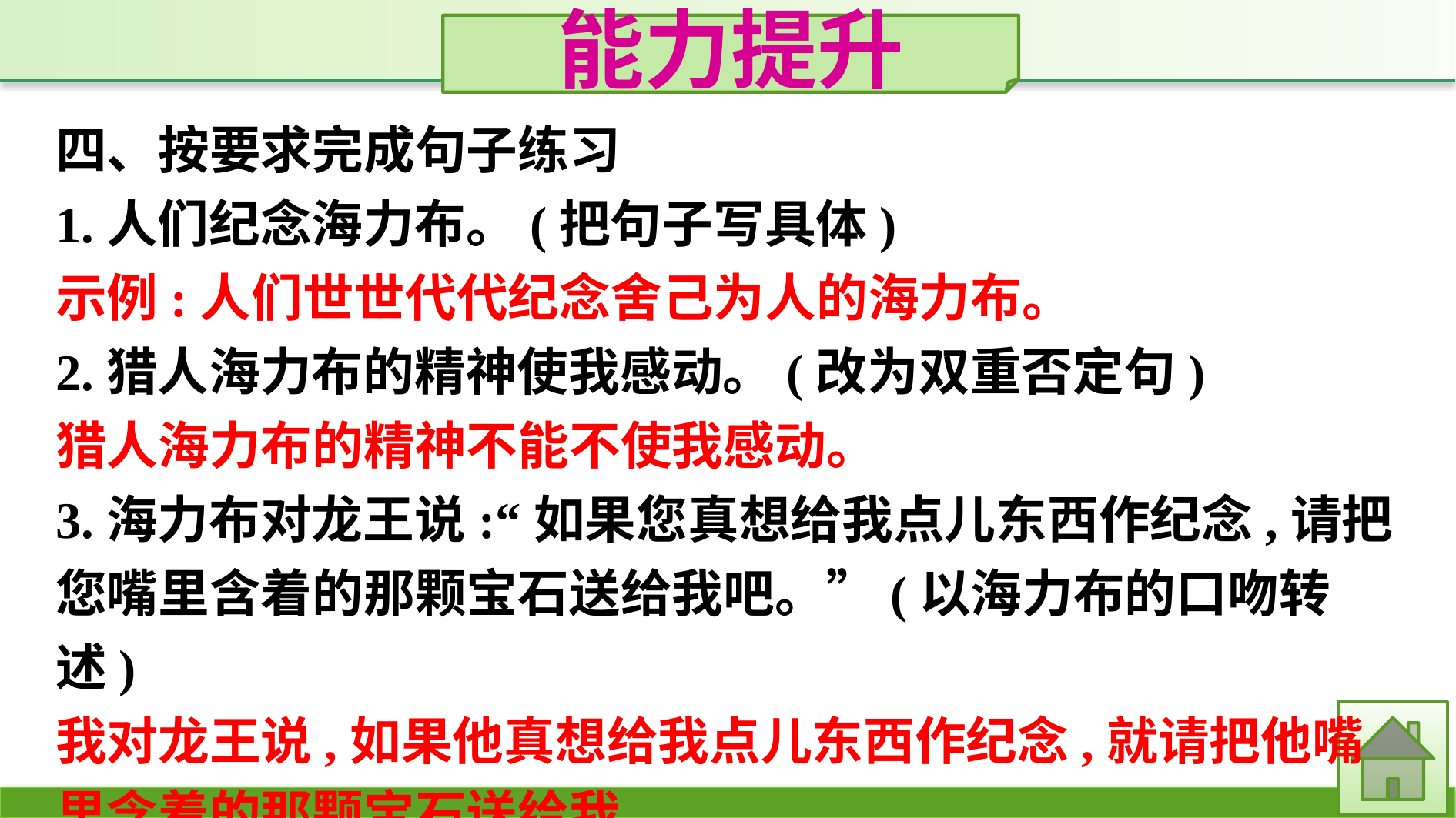

能力提升
四、按要求完成句子练习
1.人们纪念海力布。(把句子写具体)
示例:人们世世代代纪念舍己为人的海力布。
2.猎人海力布的精神使我感动。(改为双重否定句)
猎人海力布的精神不能不使我感动。
3.海力布对龙王说:“如果您真想给我点儿东西作纪念,请把您嘴里含着的那颗宝石送给我吧。”(以海力布的口吻转述)
我对龙王说,如果他真想给我点儿东西作纪念,就请把他嘴里含着的那颗宝石送给我。